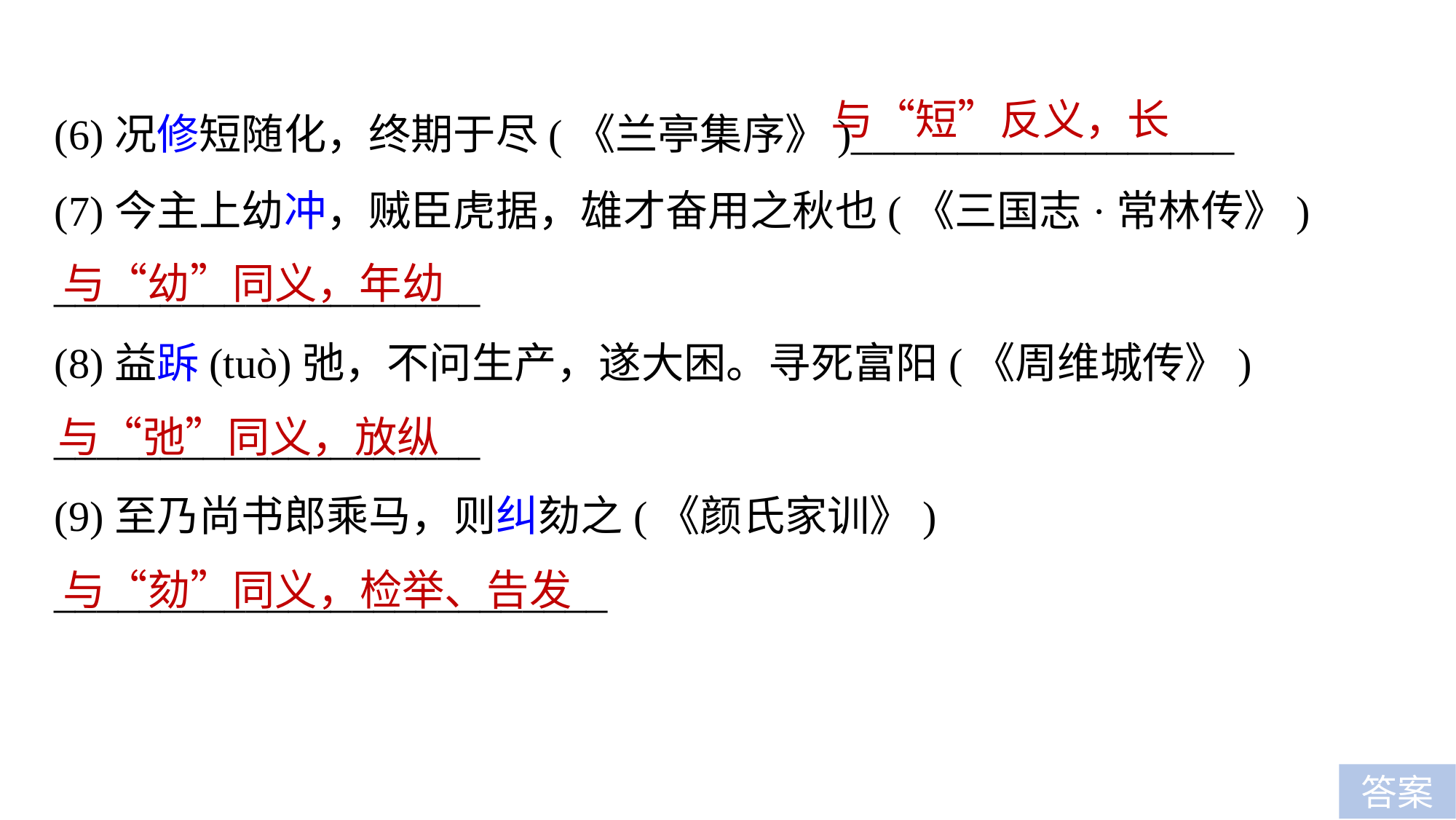

(6)况修短随化，终期于尽(《兰亭集序》)__________________
(7)今主上幼冲，贼臣虎据，雄才奋用之秋也(《三国志·常林传》)
____________________
(8)益跅(tuò)弛，不问生产，遂大困。寻死富阳(《周维城传》)
____________________
(9)至乃尚书郎乘马，则纠劾之(《颜氏家训》)
__________________________
与“短”反义，长
与“幼”同义，年幼
与“弛”同义，放纵
与“劾”同义，检举、告发
答案